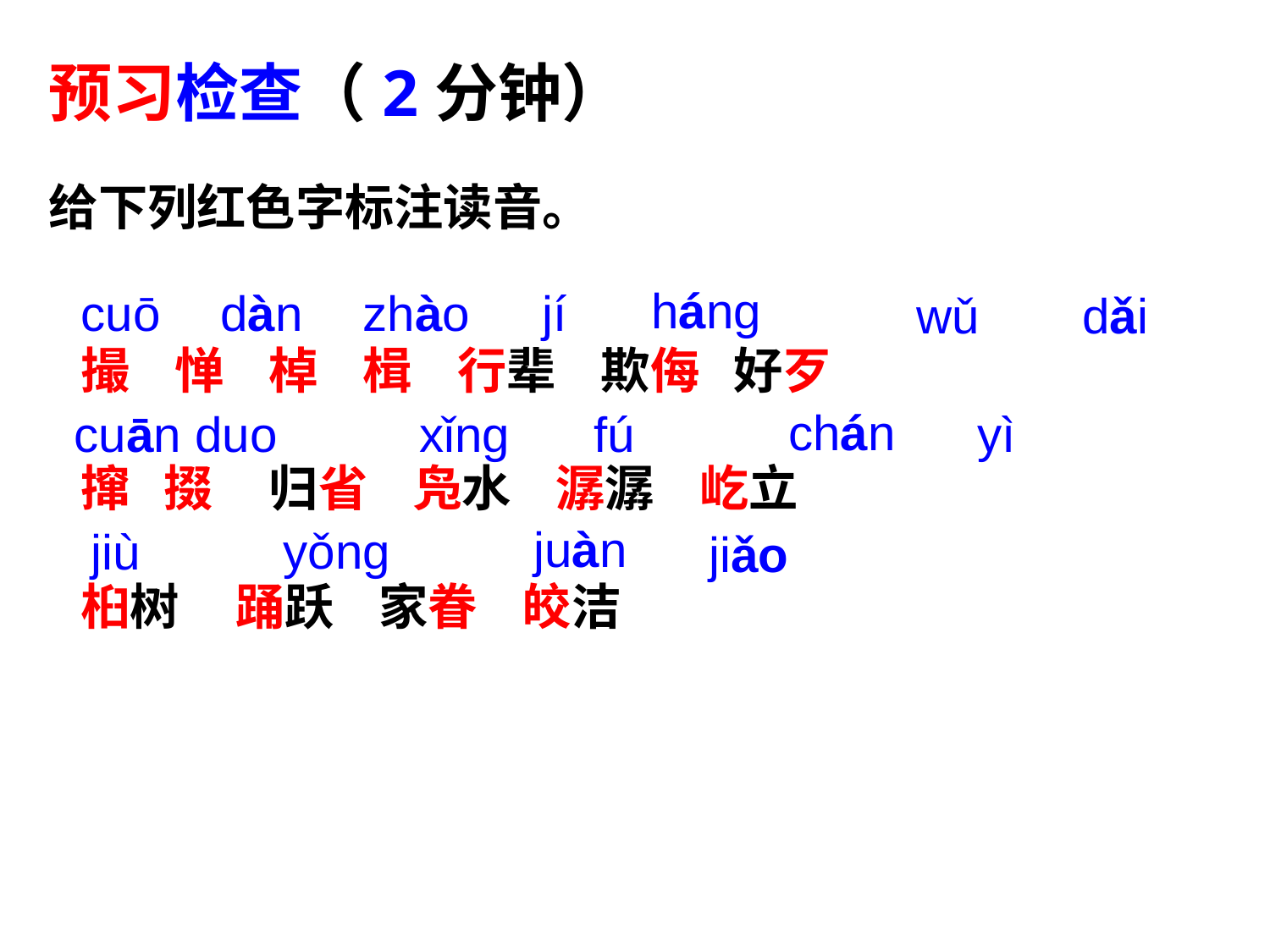

预习检查（2分钟）
给下列红色字标注读音。
hánɡ
cuō
dàn
zhào
jí
wǔ
dǎi
撮    惮    棹    楫    行辈    欺侮   好歹

撺   掇     归省    凫水    潺潺    屹立

桕树     踊跃    家眷    皎洁
chán
cuān duo
xǐnɡ
fú
yì
juàn
yǒnɡ
jiù
jiǎo